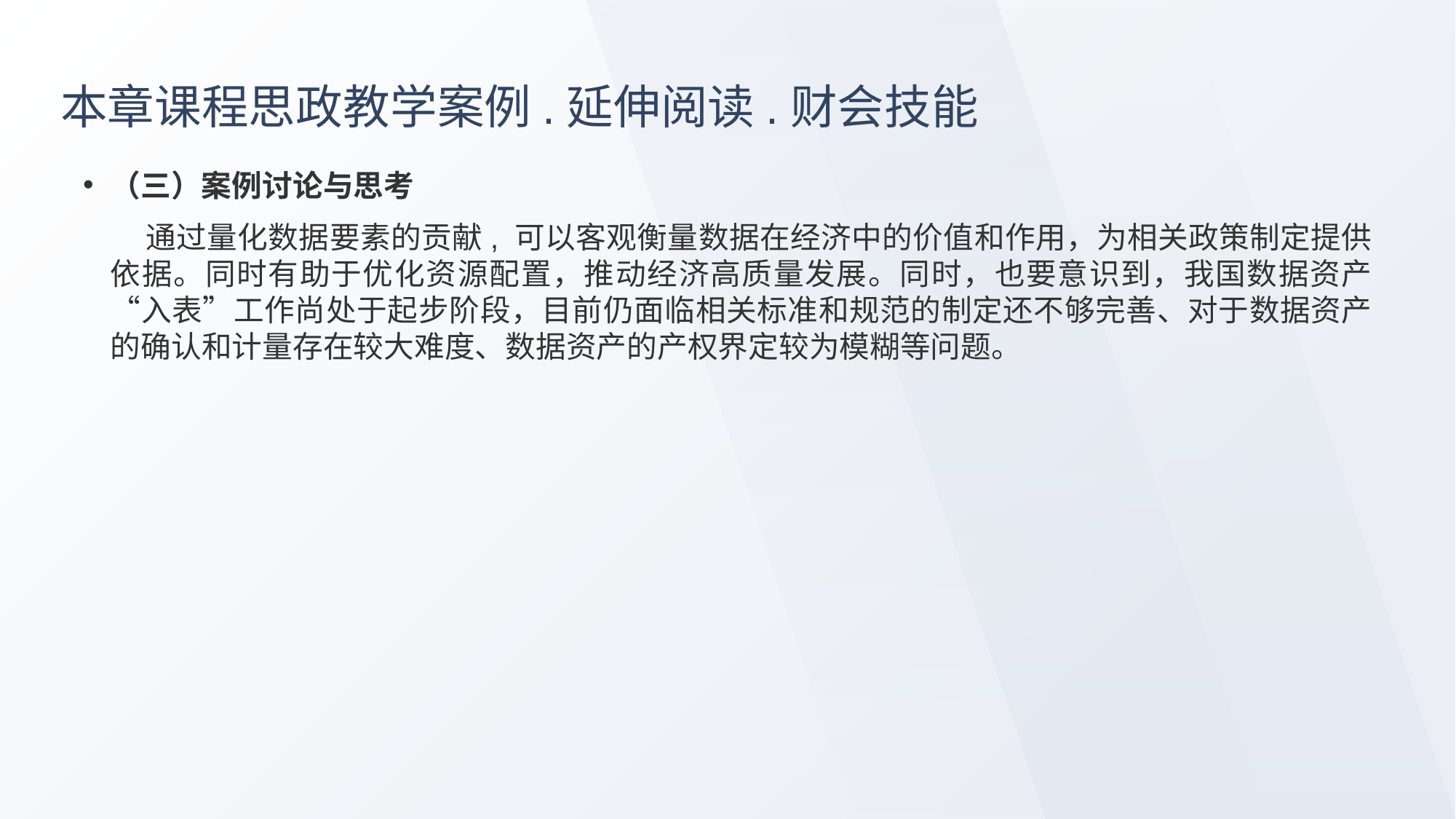

# 本章课程思政教学案例.延伸阅读.财会技能
（三）案例讨论与思考
    通过量化数据要素的贡献, 可以客观衡量数据在经济中的价值和作用，为相关政策制定提供依据。同时有助于优化资源配置，推动经济高质量发展。同时，也要意识到，我国数据资产“入表”工作尚处于起步阶段，目前仍面临相关标准和规范的制定还不够完善、对于数据资产的确认和计量存在较大难度、数据资产的产权界定较为模糊等问题。